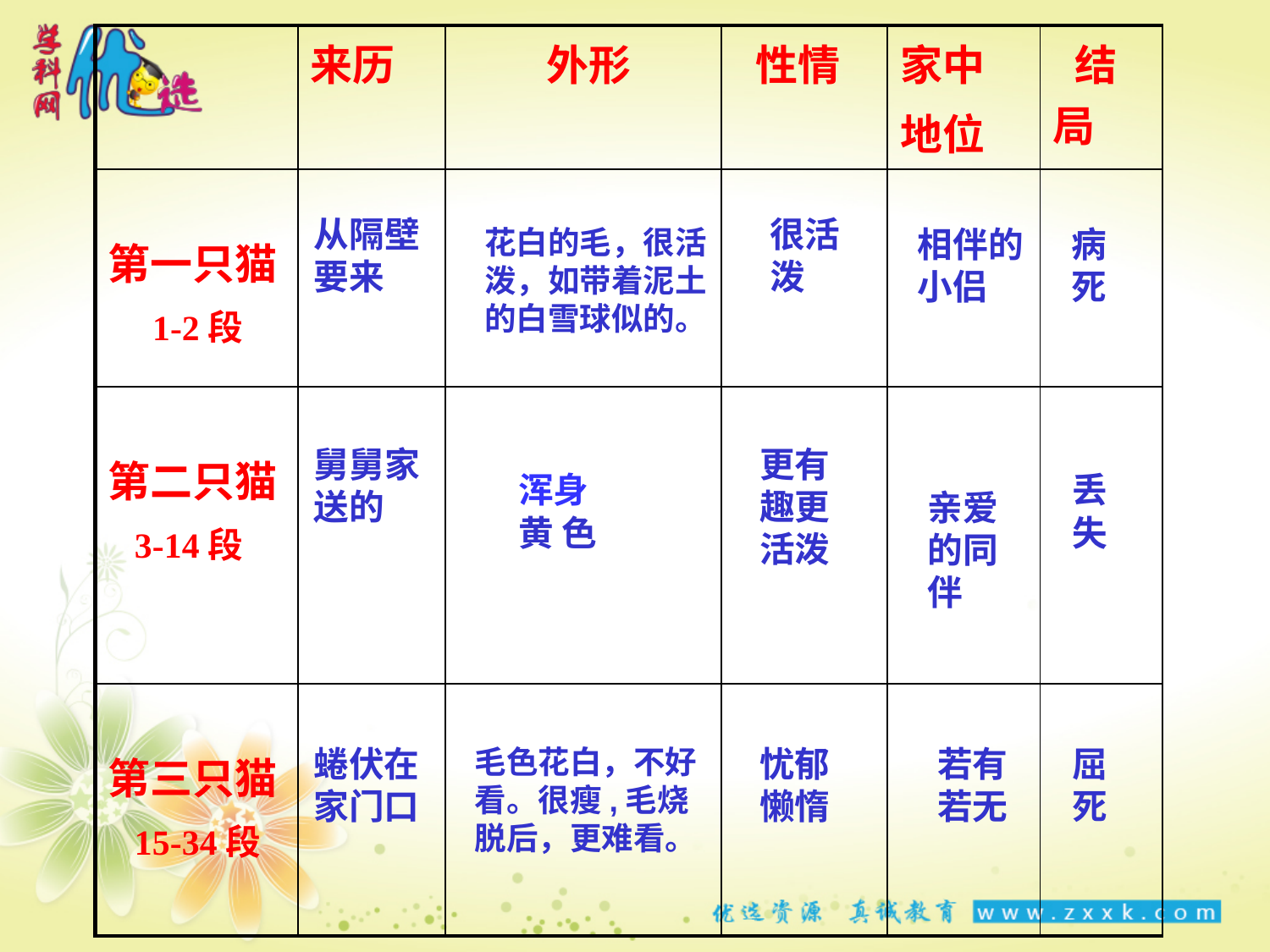

|  | 来历 | 外形 | 性情 | 家中 地位 | 结局 |
| --- | --- | --- | --- | --- | --- |
| 第一只猫 1-2段 |  |  |  |  |  |
| 第二只猫 3-14段 |  |  |  |  |  |
| 第三只猫 15-34段 |  |  |  |  |  |
从隔壁要来
很活泼
花白的毛，很活泼，如带着泥土的白雪球似的。

相伴的
小侣
病
死

更有趣更活泼
舅舅家送的
浑身 黄 色
丢
失
亲爱的同伴

若有若无
屈死
毛色花白，不好看。很瘦,毛烧脱后，更难看。
忧郁懒惰
蜷伏在家门口